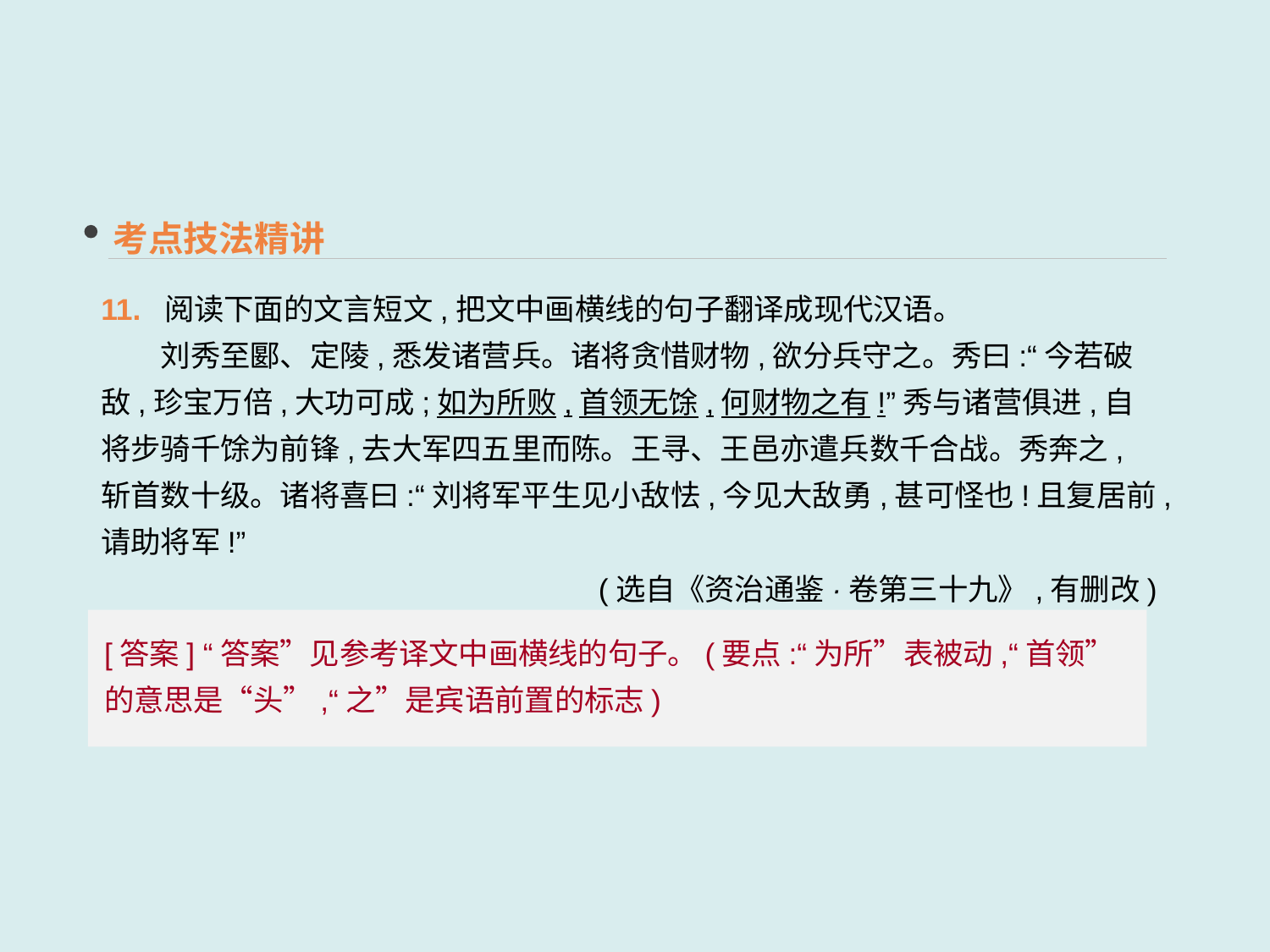

考点技法精讲

11.  阅读下面的文言短文,把文中画横线的句子翻译成现代汉语。
　　刘秀至郾、定陵,悉发诸营兵。诸将贪惜财物,欲分兵守之。秀曰:“今若破敌,珍宝万倍,大功可成;如为所败,首领无馀,何财物之有!”秀与诸营俱进,自将步骑千馀为前锋,去大军四五里而陈。王寻、王邑亦遣兵数千合战。秀奔之,斩首数十级。诸将喜曰:“刘将军平生见小敌怯,今见大敌勇,甚可怪也!且复居前,请助将军!”
(选自《资治通鉴·卷第三十九》,有删改)
译文: _________________________________________________________________________

[答案] “答案”见参考译文中画横线的句子。(要点:“为所”表被动,“首领”的意思是“头”,“之”是宾语前置的标志)